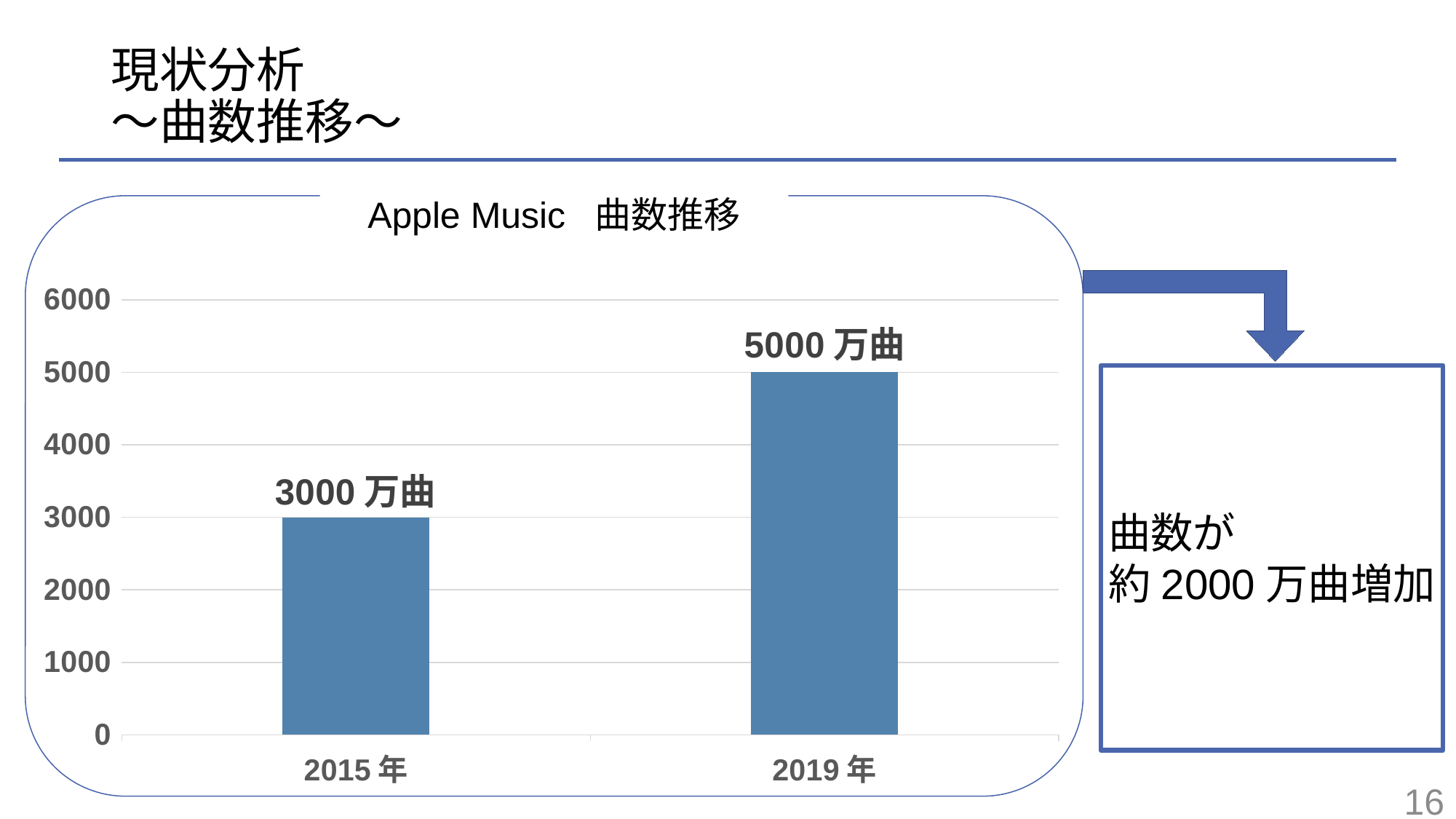

# 現状分析 〜曲数推移〜
Apple Music  曲数推移

### Chart

| Category |  |
|---|---|
| 2015年 | 3000.0 |
| 2019年 | 5000.0 |

曲数が
約2000万曲増加
16